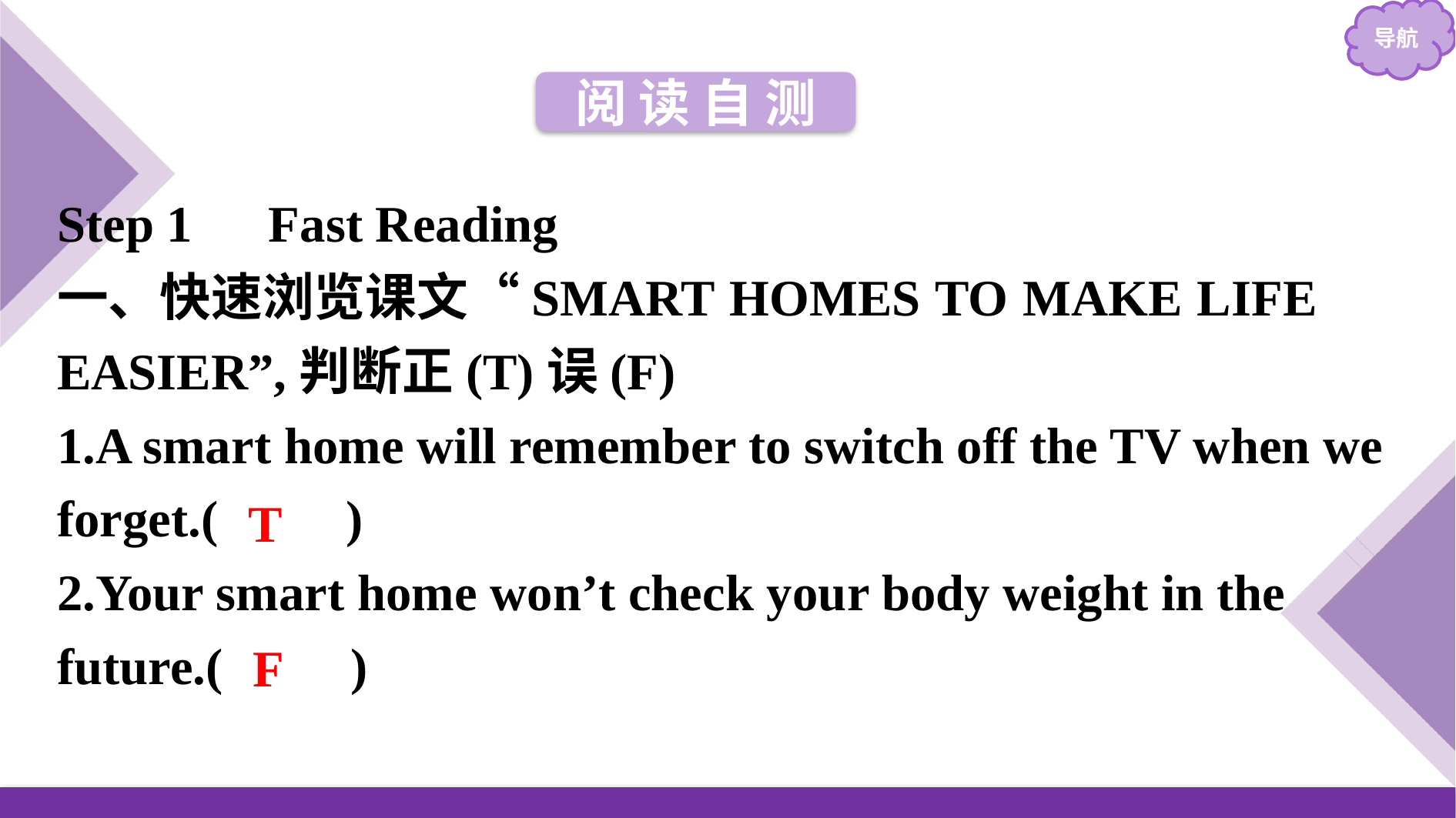

阅 读 自 测
Step 1　Fast Reading
一、快速浏览课文“SMART HOMES TO MAKE LIFE EASIER”,判断正(T)误(F)
1.A smart home will remember to switch off the TV when we forget.(　　)
2.Your smart home won’t check your body weight in the future.(　　)
T
F